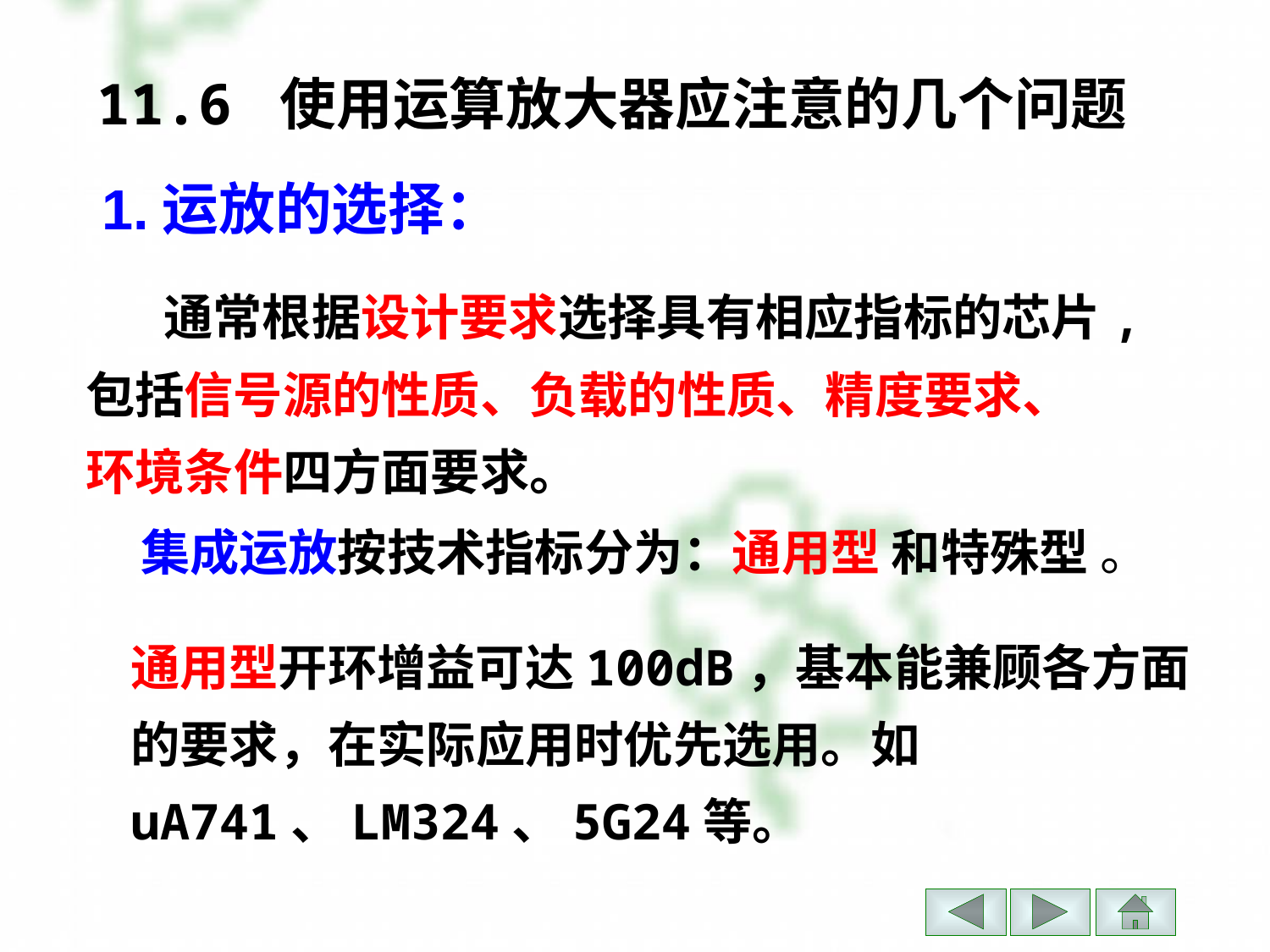

11.6 使用运算放大器应注意的几个问题
1.运放的选择：
     通常根据设计要求选择具有相应指标的芯片,包括信号源的性质、负载的性质、精度要求、
环境条件四方面要求。
集成运放按技术指标分为：通用型 和特殊型 。
通用型开环增益可达100dB，基本能兼顾各方面的要求，在实际应用时优先选用。如uA741、LM324、5G24等。